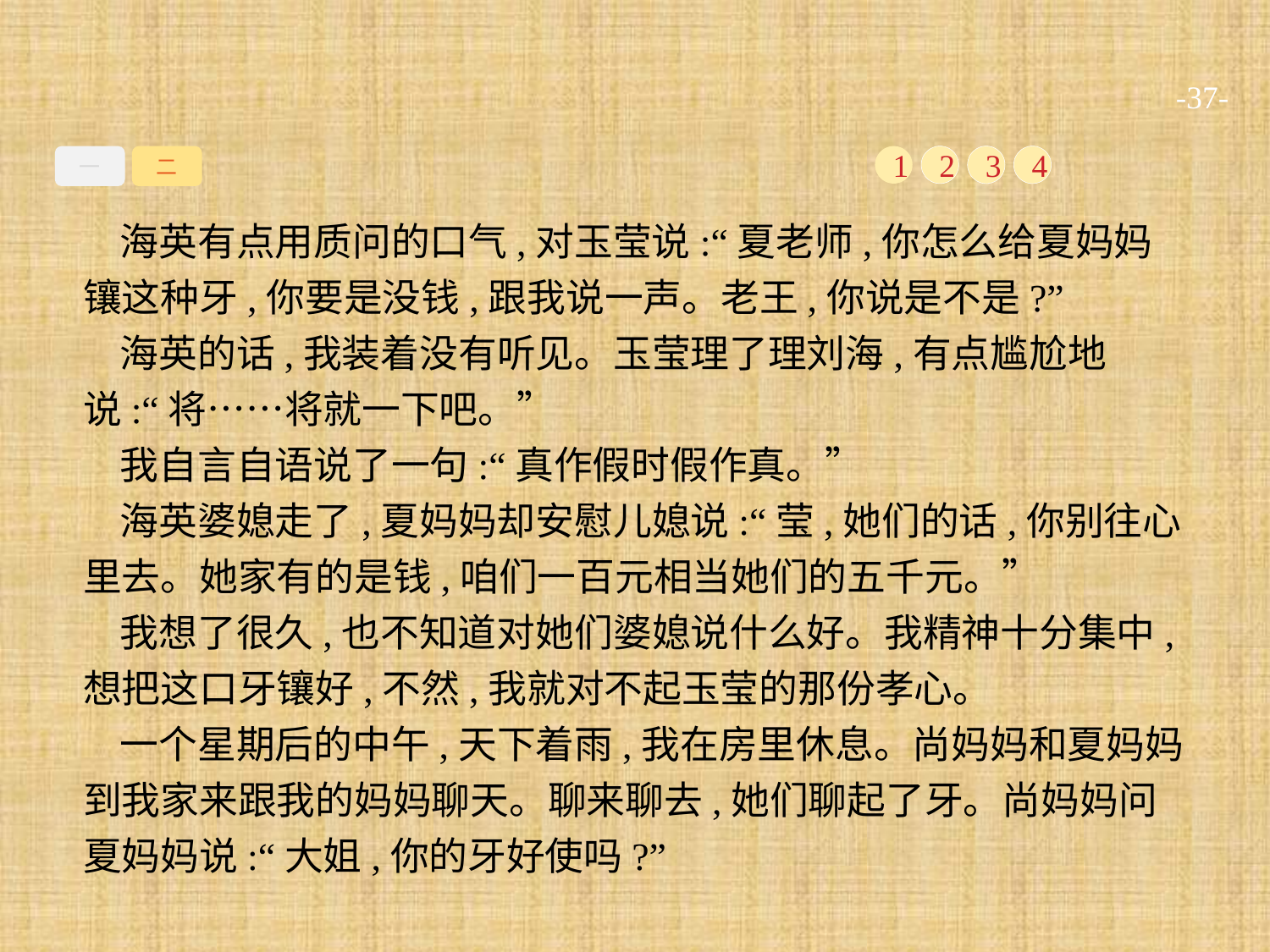

-37-
一
二
1
2
3
4
海英有点用质问的口气,对玉莹说:“夏老师,你怎么给夏妈妈镶这种牙,你要是没钱,跟我说一声。老王,你说是不是?”
海英的话,我装着没有听见。玉莹理了理刘海,有点尴尬地说:“将……将就一下吧。”
我自言自语说了一句:“真作假时假作真。”
海英婆媳走了,夏妈妈却安慰儿媳说:“莹,她们的话,你别往心里去。她家有的是钱,咱们一百元相当她们的五千元。”
我想了很久,也不知道对她们婆媳说什么好。我精神十分集中,想把这口牙镶好,不然,我就对不起玉莹的那份孝心。
一个星期后的中午,天下着雨,我在房里休息。尚妈妈和夏妈妈到我家来跟我的妈妈聊天。聊来聊去,她们聊起了牙。尚妈妈问夏妈妈说:“大姐,你的牙好使吗?”